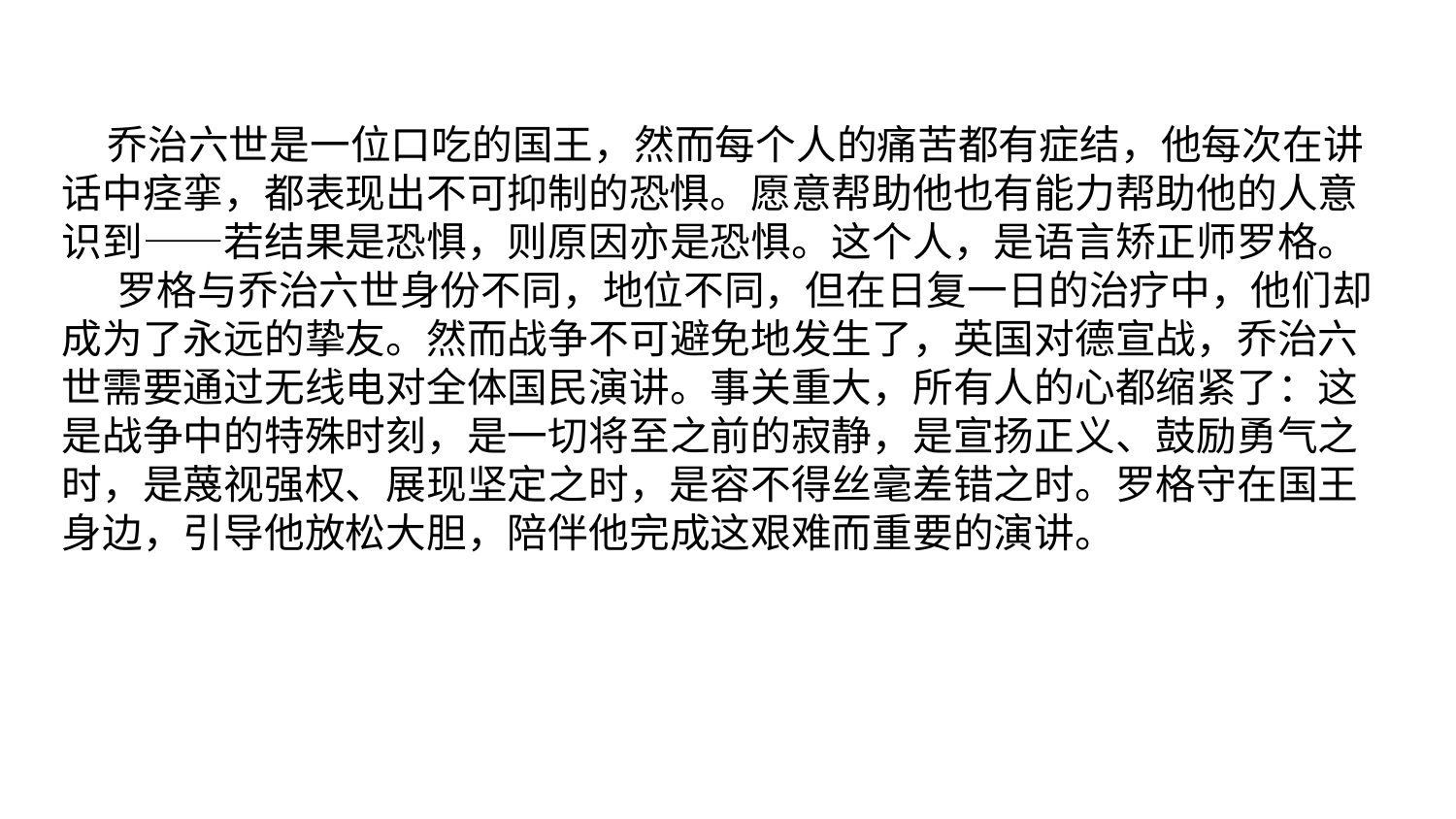

乔治六世是一位口吃的国王，然而每个人的痛苦都有症结，他每次在讲话中痉挛，都表现出不可抑制的恐惧。愿意帮助他也有能力帮助他的人意识到——若结果是恐惧，则原因亦是恐惧。这个人，是语言矫正师罗格。
     罗格与乔治六世身份不同，地位不同，但在日复一日的治疗中，他们却成为了永远的挚友。然而战争不可避免地发生了，英国对德宣战，乔治六世需要通过无线电对全体国民演讲。事关重大，所有人的心都缩紧了：这是战争中的特殊时刻，是一切将至之前的寂静，是宣扬正义、鼓励勇气之时，是蔑视强权、展现坚定之时，是容不得丝毫差错之时。罗格守在国王身边，引导他放松大胆，陪伴他完成这艰难而重要的演讲。